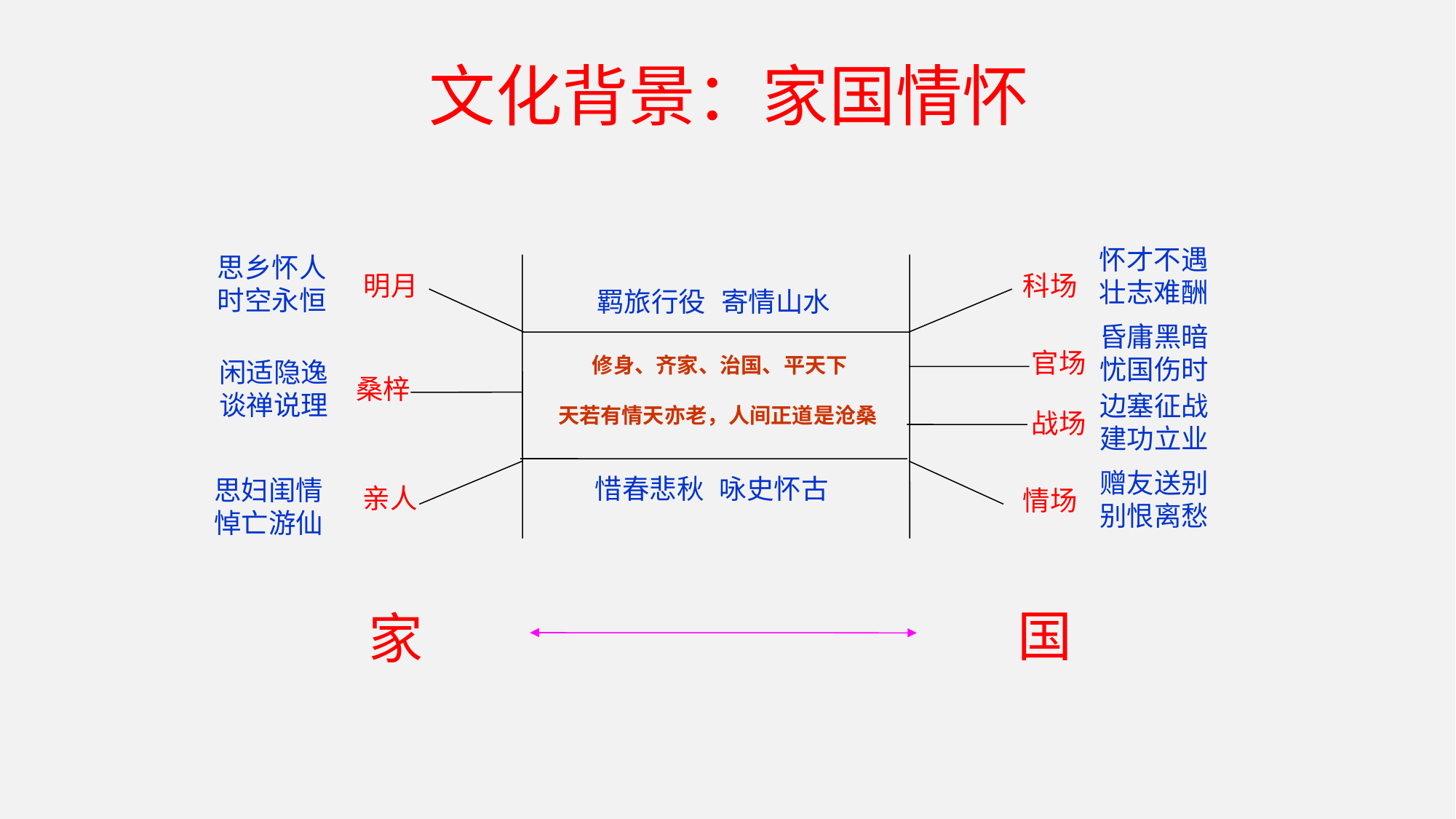

文化背景：家国情怀
怀才不遇
壮志难酬
思乡怀人时空永恒

明月
科场

官场
桑梓

战场

亲人
情场
羁旅行役  寄情山水
昏庸黑暗忧国伤时

修身、齐家、治国、平天下
闲适隐逸谈禅说理
边塞征战
建功立业
天若有情天亦老，人间正道是沧桑
赠友送别
别恨离愁
惜春悲秋  咏史怀古
思妇闺情
悼亡游仙
国
家